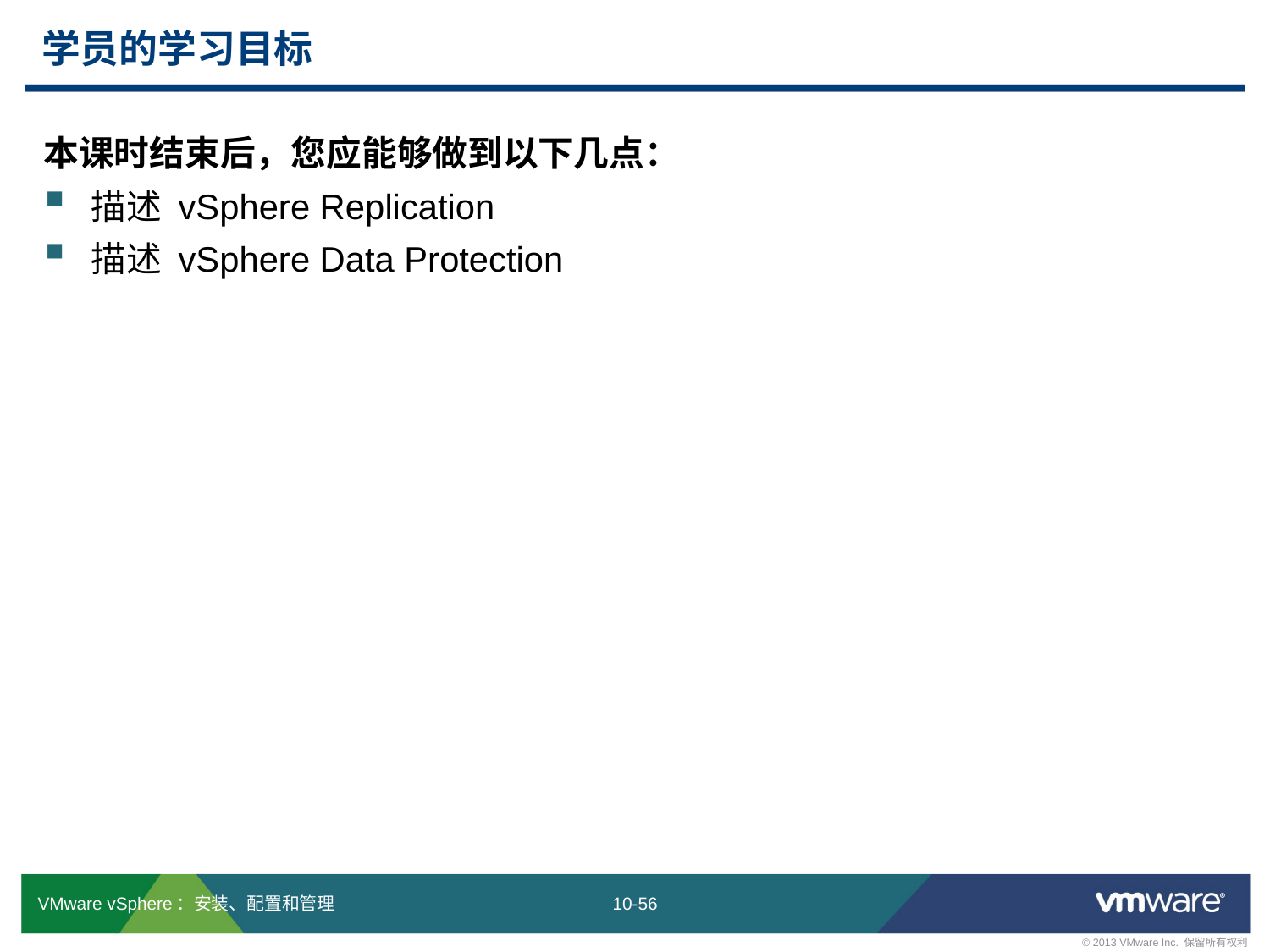

# 学员的学习目标
本课时结束后，您应能够做到以下几点：
描述 vSphere Replication
描述 vSphere Data Protection